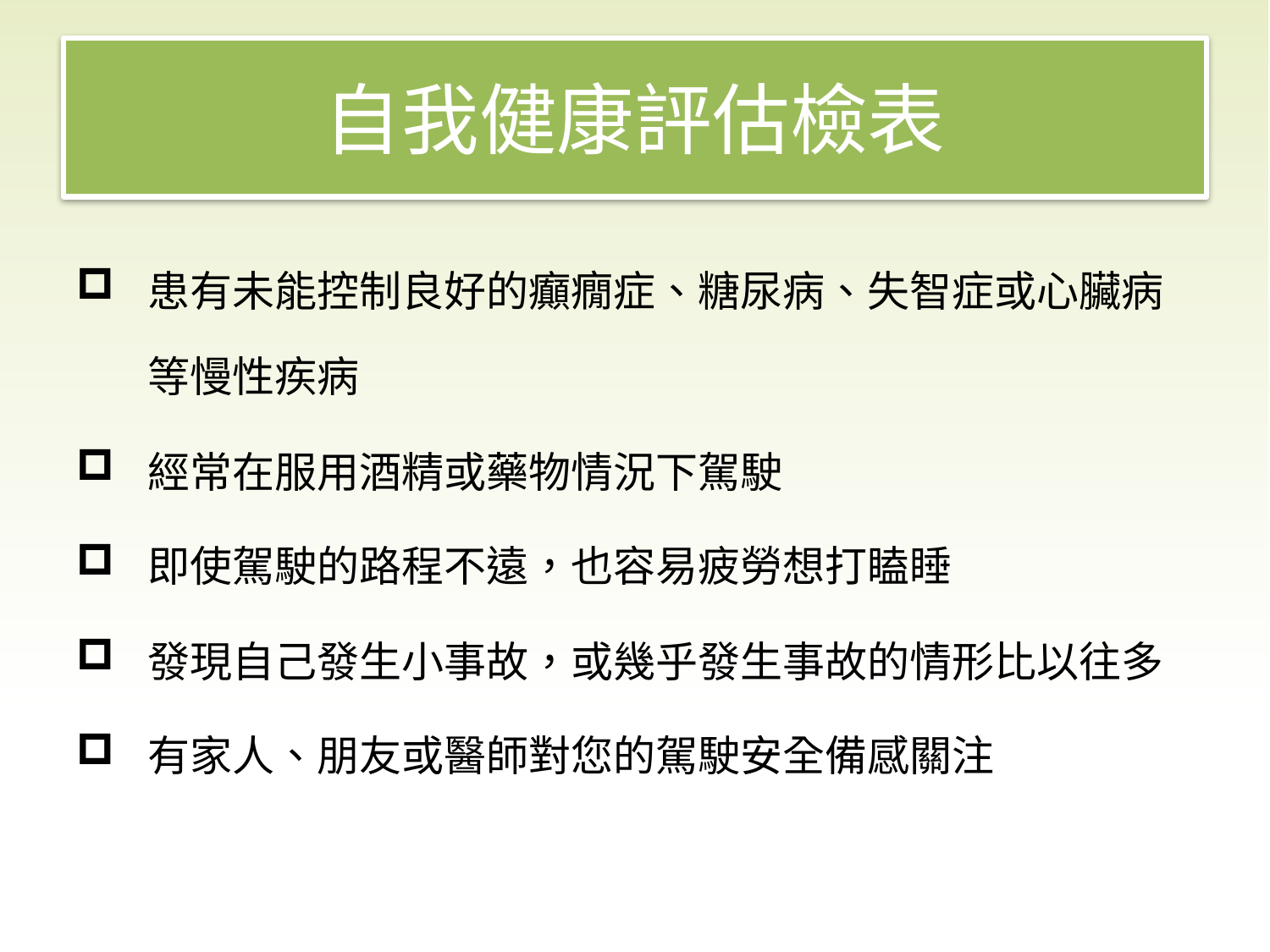

# 自我健康評估檢表
患有未能控制良好的癲癇症、糖尿病、失智症或心臟病等慢性疾病
經常在服用酒精或藥物情況下駕駛
即使駕駛的路程不遠，也容易疲勞想打瞌睡
發現自己發生小事故，或幾乎發生事故的情形比以往多
有家人、朋友或醫師對您的駕駛安全備感關注